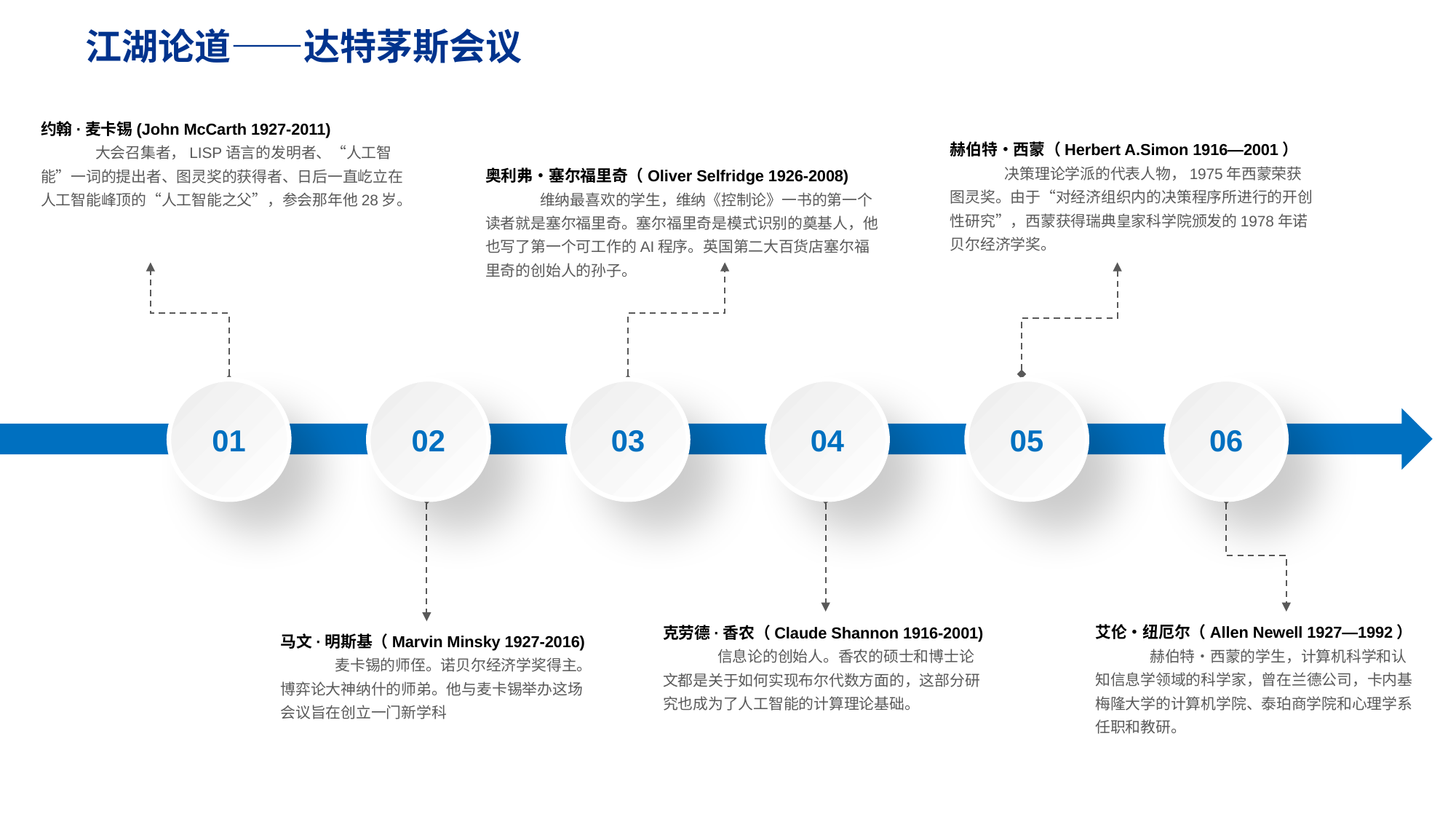

江湖论道——达特茅斯会议
约翰·麦卡锡(John McCarth 1927-2011)
大会召集者，LISP语言的发明者、“人工智能”一词的提出者、图灵奖的获得者、日后一直屹立在人工智能峰顶的“人工智能之父”，参会那年他28岁。
赫伯特•西蒙（Herbert A.Simon 1916—2001）
决策理论学派的代表人物，1975年西蒙荣获图灵奖。由于“对经济组织内的决策程序所进行的开创性研究”，西蒙获得瑞典皇家科学院颁发的1978年诺贝尔经济学奖。
奥利弗•塞尔福里奇（Oliver Selfridge 1926-2008)
维纳最喜欢的学生，维纳《控制论》一书的第一个读者就是塞尔福里奇。塞尔福里奇是模式识别的奠基人，他也写了第一个可工作的AI程序。英国第二大百货店塞尔福里奇的创始人的孙子。
01
02
03
04
05
06

艾伦•纽厄尔（Allen Newell 1927—1992）
赫伯特•西蒙的学生，计算机科学和认知信息学领域的科学家，曾在兰德公司，卡内基梅隆大学的计算机学院、泰珀商学院和心理学系任职和教研。
克劳德·香农（Claude Shannon 1916-2001)
信息论的创始人。香农的硕士和博士论文都是关于如何实现布尔代数方面的，这部分研究也成为了人工智能的计算理论基础。
马文·明斯基（Marvin Minsky 1927-2016)
麦卡锡的师侄。诺贝尔经济学奖得主。博弈论大神纳什的师弟。他与麦卡锡举办这场会议旨在创立一门新学科